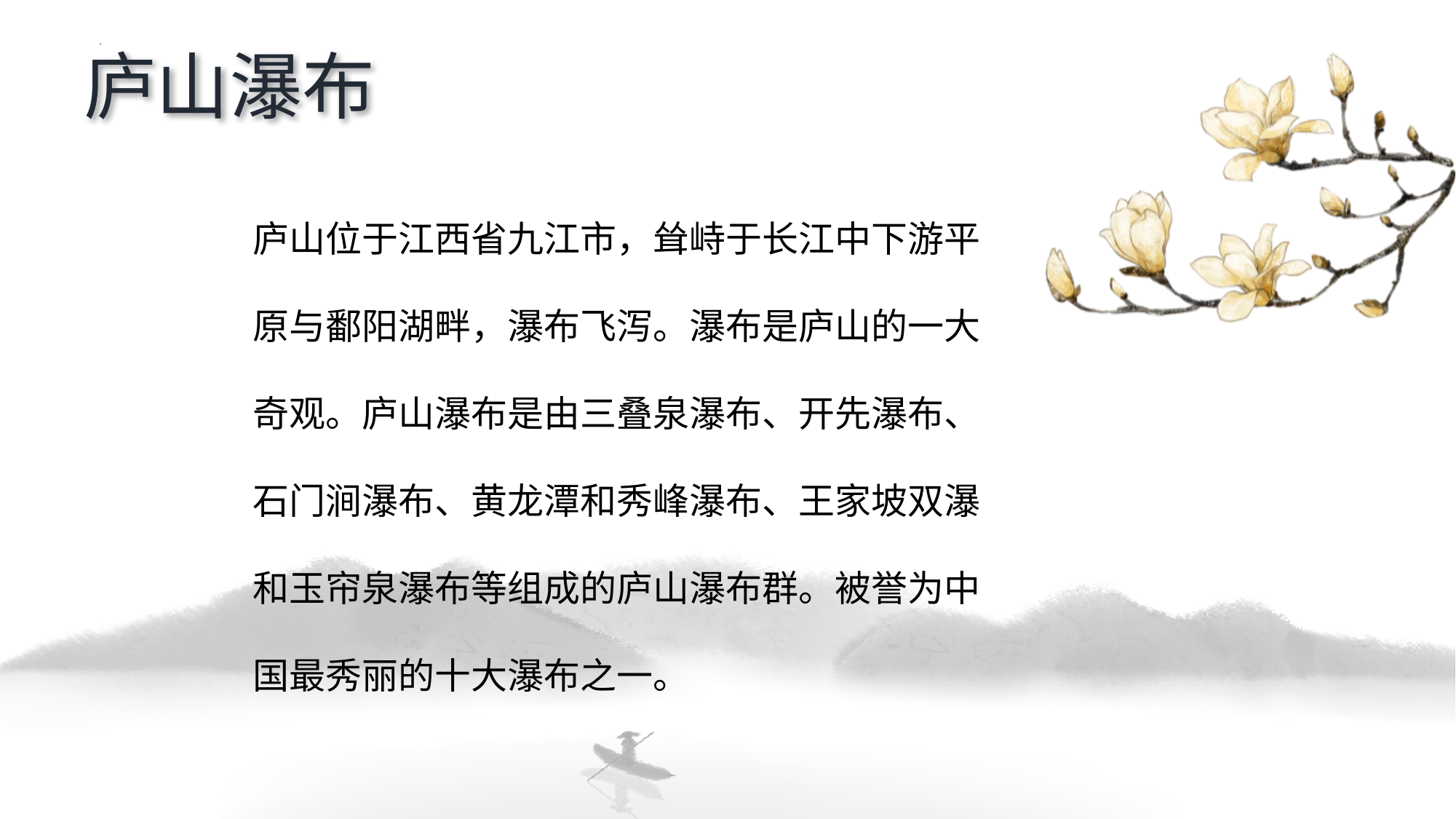

庐山瀑布
庐山位于江西省九江市，耸峙于长江中下游平原与鄱阳湖畔，瀑布飞泻。瀑布是庐山的一大奇观。庐山瀑布是由三叠泉瀑布、开先瀑布、石门涧瀑布、黄龙潭和秀峰瀑布、王家坡双瀑和玉帘泉瀑布等组成的庐山瀑布群。被誉为中国最秀丽的十大瀑布之一。